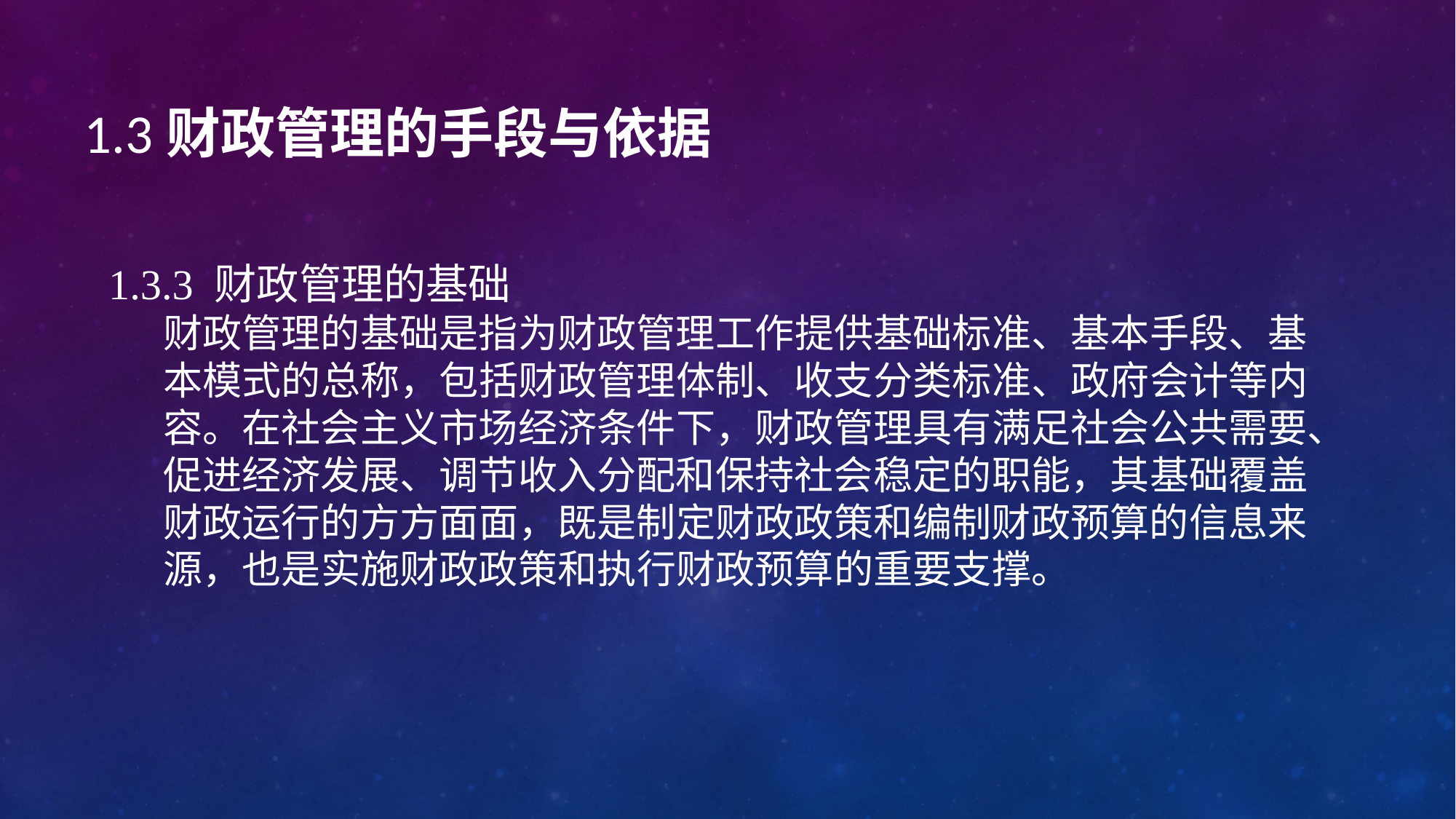

# 1.3财政管理的手段与依据
1.3.3 财政管理的基础
财政管理的基础是指为财政管理工作提供基础标准、基本手段、基本模式的总称，包括财政管理体制、收支分类标准、政府会计等内容。在社会主义市场经济条件下，财政管理具有满足社会公共需要、促进经济发展、调节收入分配和保持社会稳定的职能，其基础覆盖财政运行的方方面面，既是制定财政政策和编制财政预算的信息来源，也是实施财政政策和执行财政预算的重要支撑。